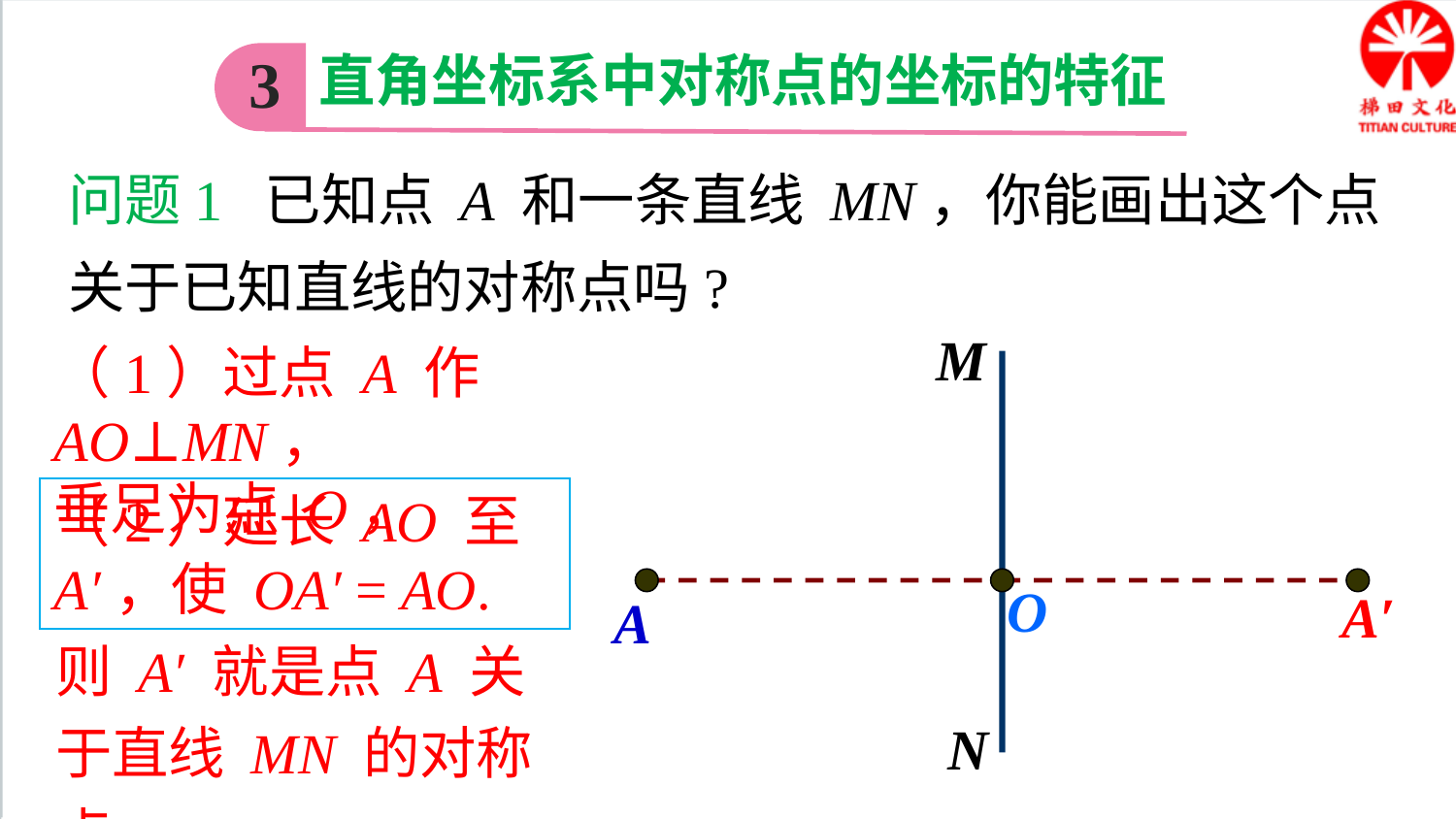

3

直角坐标系中对称点的坐标的特征
问题1  已知点 A 和一条直线 MN，你能画出这个点关于已知直线的对称点吗?
M
（1）过点 A 作 AO⊥MN，
垂足为点 O，

（2）延长 AO 至 A′，使 OA′ = AO.
O

A′
A

则 A′ 就是点 A 关于直线 MN 的对称点.
N